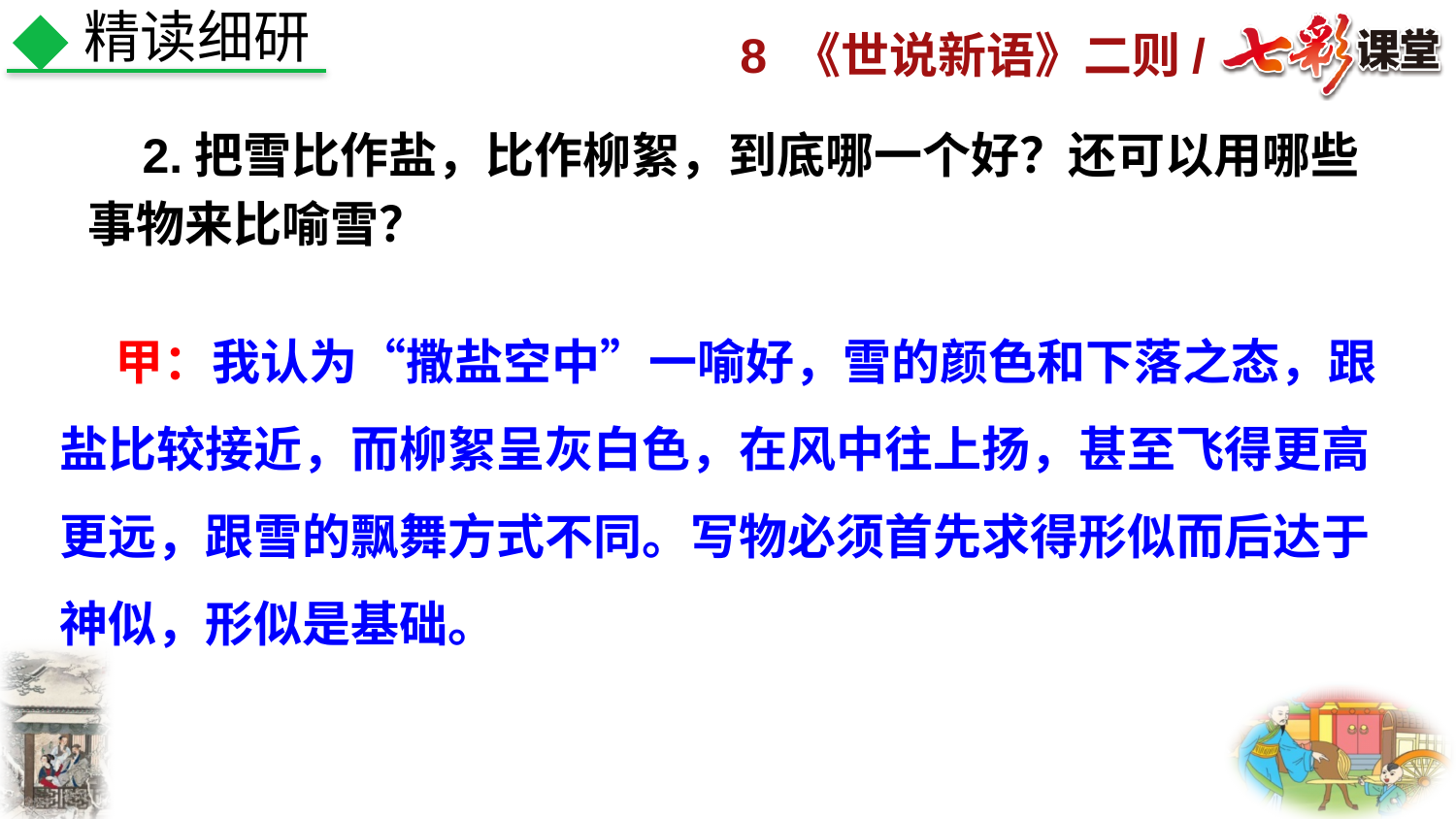

精读细研

    2.把雪比作盐，比作柳絮，到底哪一个好？还可以用哪些事物来比喻雪？
    甲：我认为“撒盐空中”一喻好，雪的颜色和下落之态，跟盐比较接近，而柳絮呈灰白色，在风中往上扬，甚至飞得更高更远，跟雪的飘舞方式不同。写物必须首先求得形似而后达于神似，形似是基础。